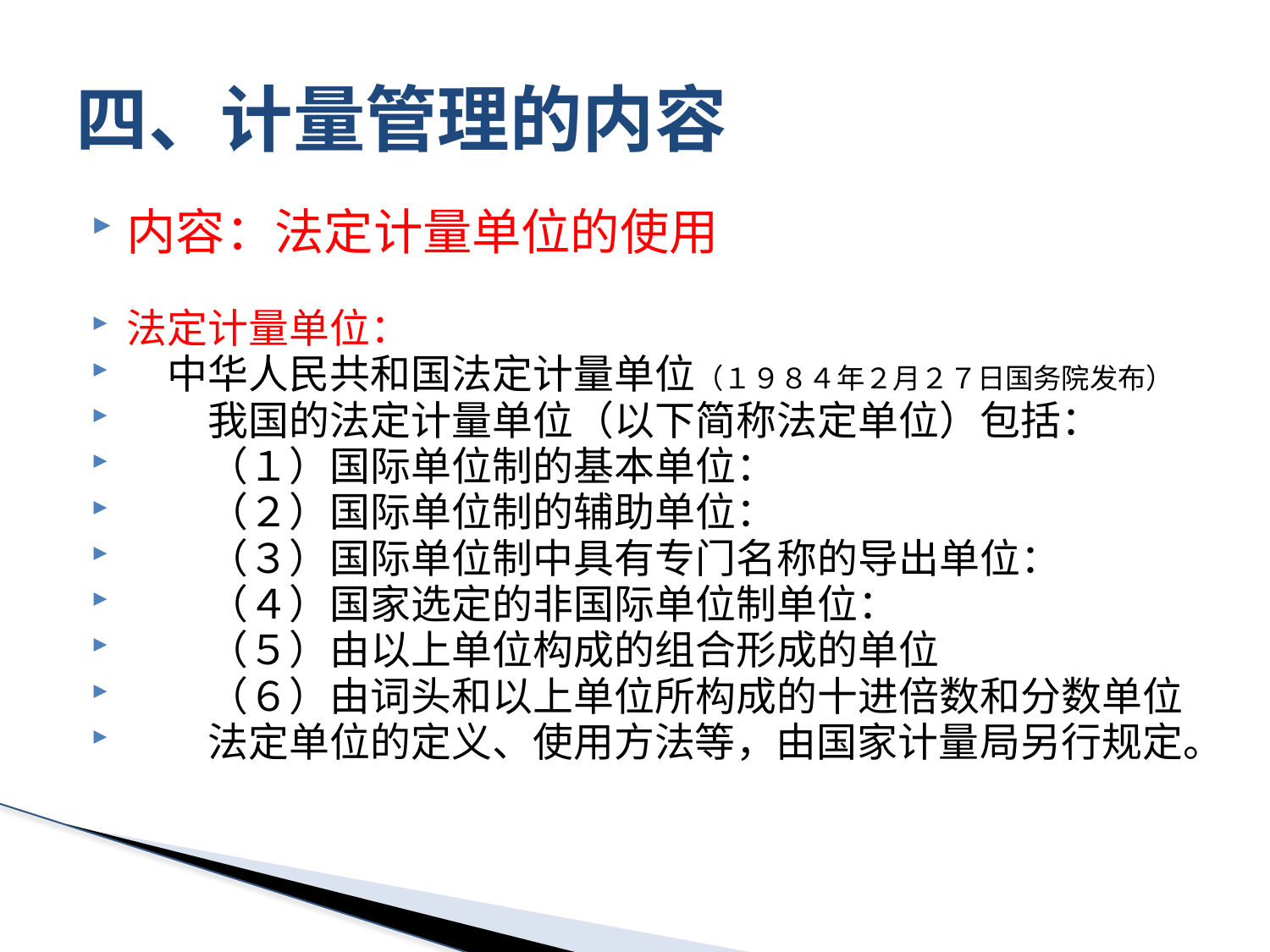

# 四、计量管理的内容
内容：法定计量单位的使用

法定计量单位：
　中华人民共和国法定计量单位（１９８４年２月２７日国务院发布）
　　我国的法定计量单位（以下简称法定单位）包括：
　　（１）国际单位制的基本单位：
　　（２）国际单位制的辅助单位：
　　（３）国际单位制中具有专门名称的导出单位：
　　（４）国家选定的非国际单位制单位：
　　（５）由以上单位构成的组合形成的单位
　　（６）由词头和以上单位所构成的十进倍数和分数单位
　　法定单位的定义、使用方法等，由国家计量局另行规定。